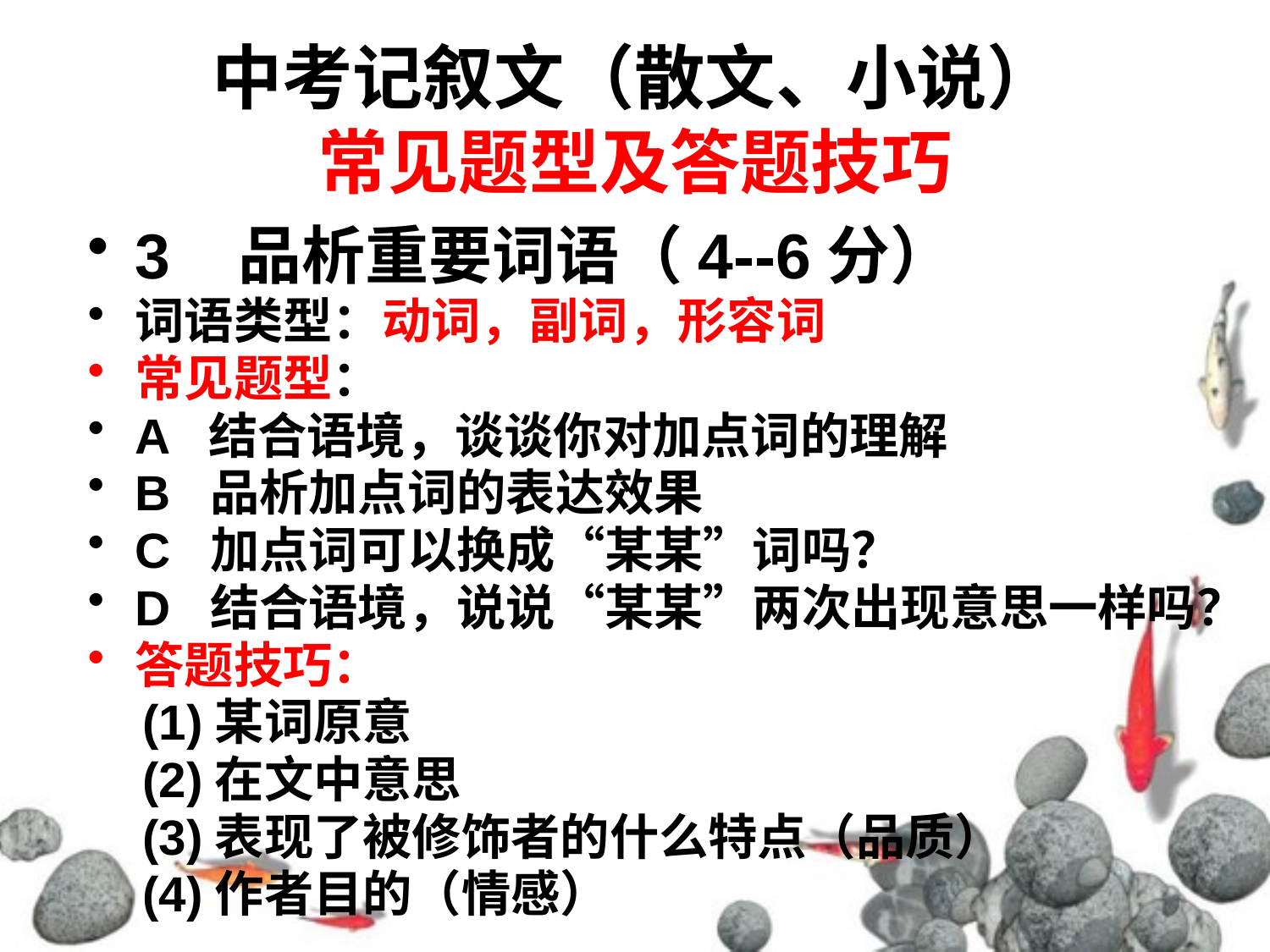

# 中考记叙文（散文、小说） 常见题型及答题技巧

3   品析重要词语（4--6分）
词语类型：动词，副词，形容词
常见题型：
A  结合语境，谈谈你对加点词的理解
B  品析加点词的表达效果
C  加点词可以换成“某某”词吗？
D  结合语境，说说“某某”两次出现意思一样吗？
答题技巧：
    (1)某词原意
    (2)在文中意思
    (3)表现了被修饰者的什么特点（品质）
    (4)作者目的（情感）